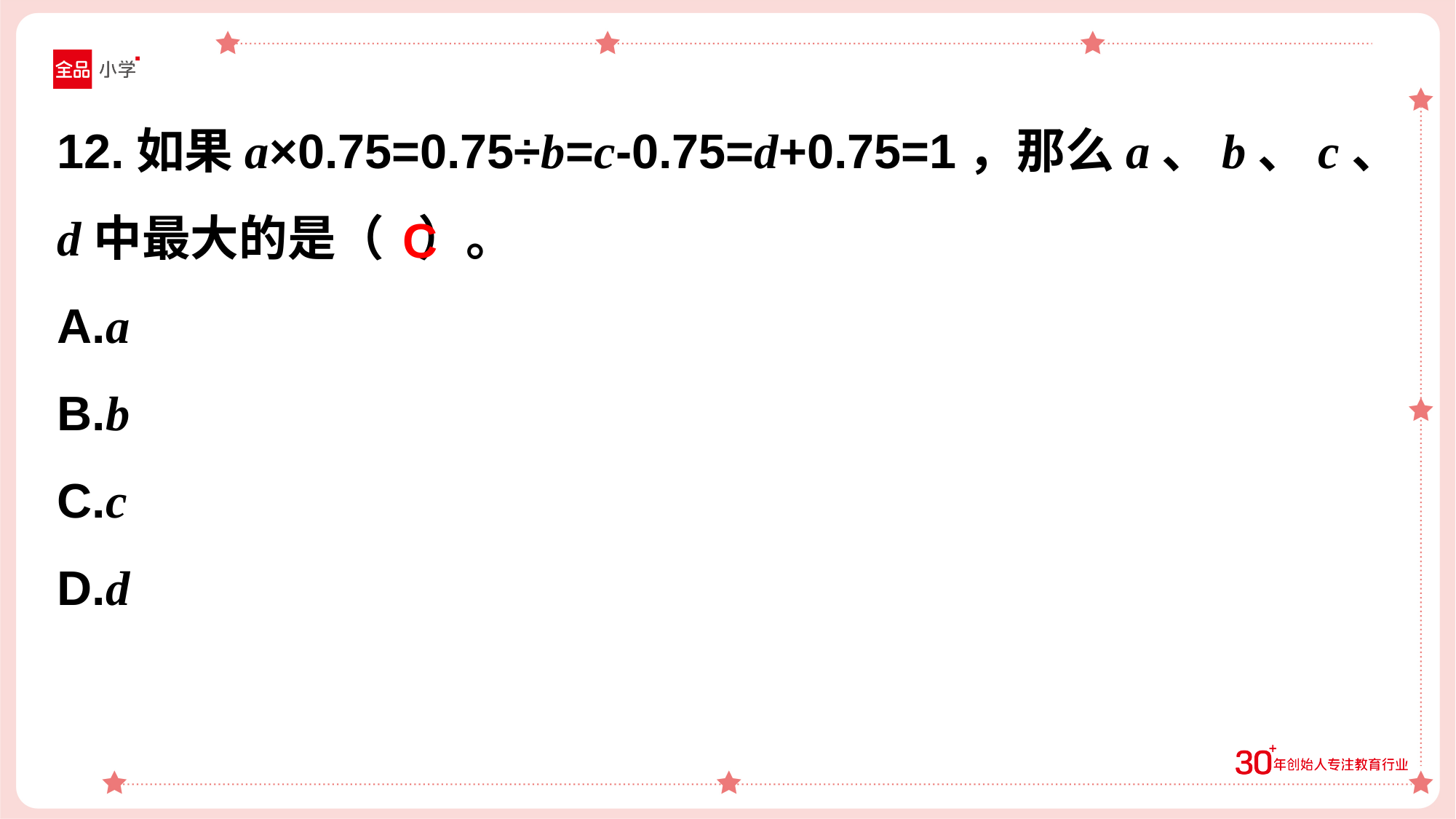

12.如果a×0.75=0.75÷b=c-0.75=d+0.75=1，那么a、b、c、
d中最大的是（   ）。
A.a
B.b
C.c
D.d
C